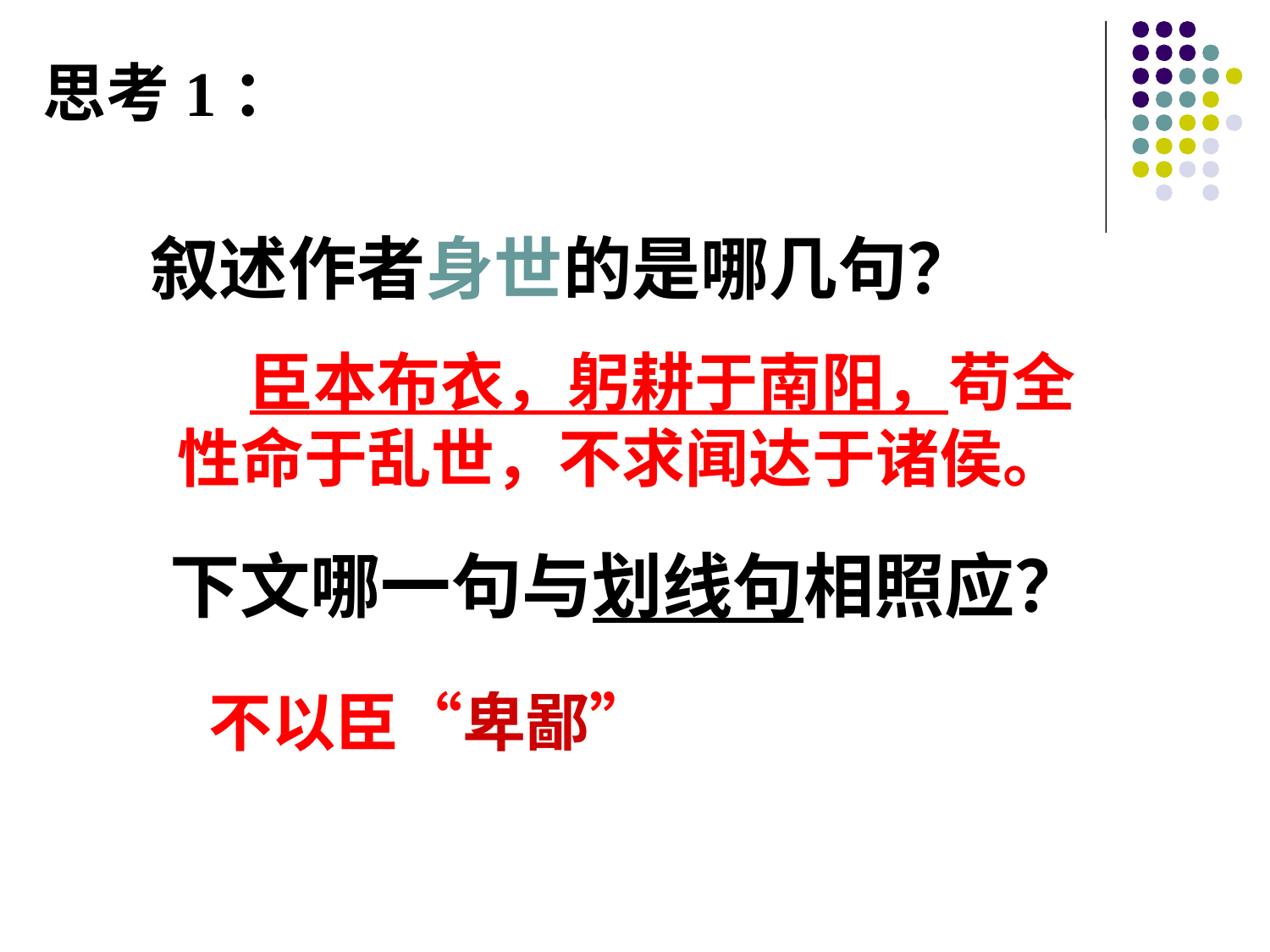

思考1：
# 叙述作者身世的是哪几句？
    臣本布衣，躬耕于南阳，苟全性命于乱世，不求闻达于诸侯。
下文哪一句与划线句相照应？
不以臣“卑鄙”